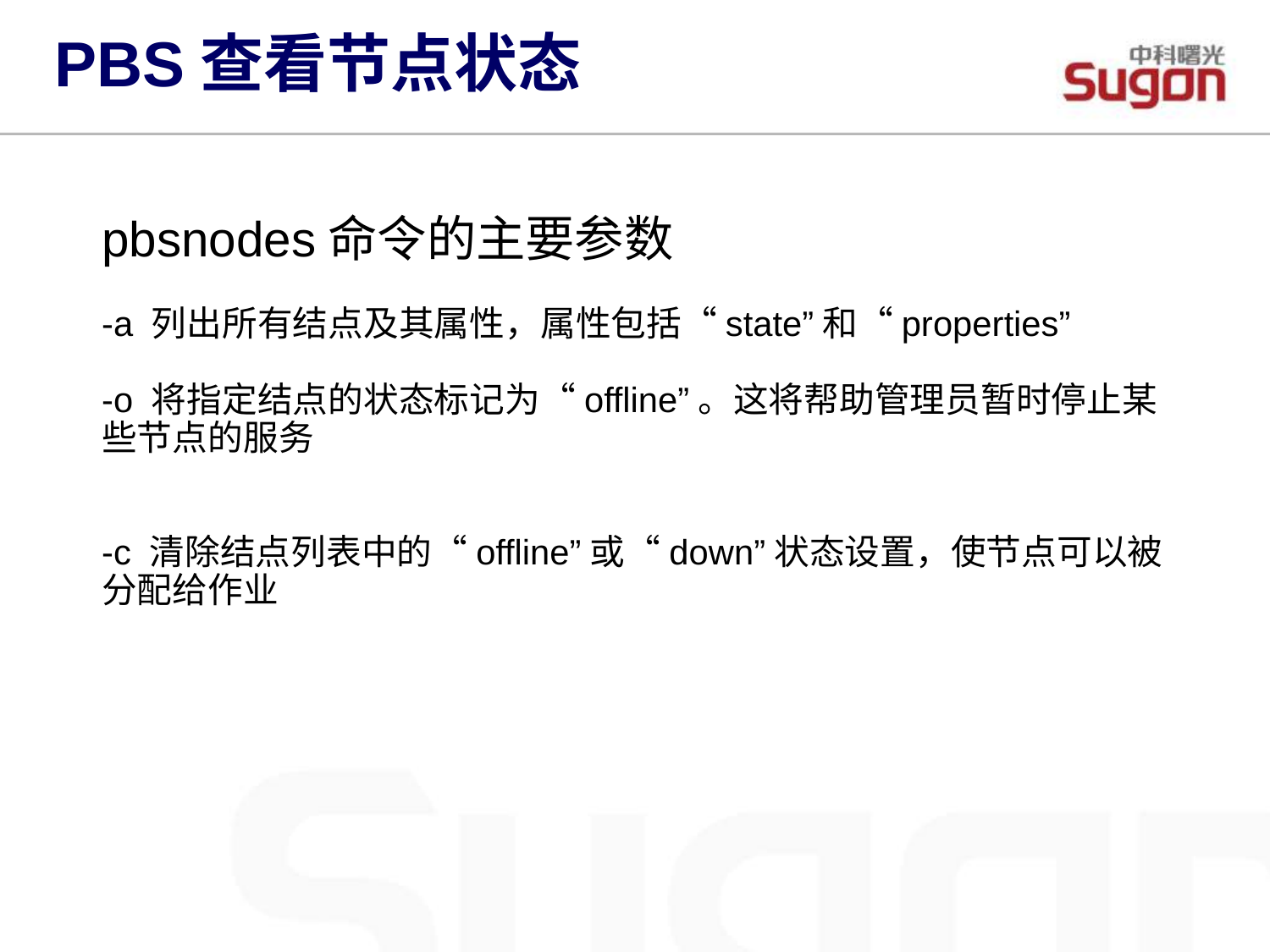

PBS查看节点状态
pbsnodes命令的主要参数

-a 列出所有结点及其属性，属性包括“state”和“properties”

-o 将指定结点的状态标记为“offline”。这将帮助管理员暂时停止某些节点的服务

-c 清除结点列表中的“offline”或“down”状态设置，使节点可以被分配给作业